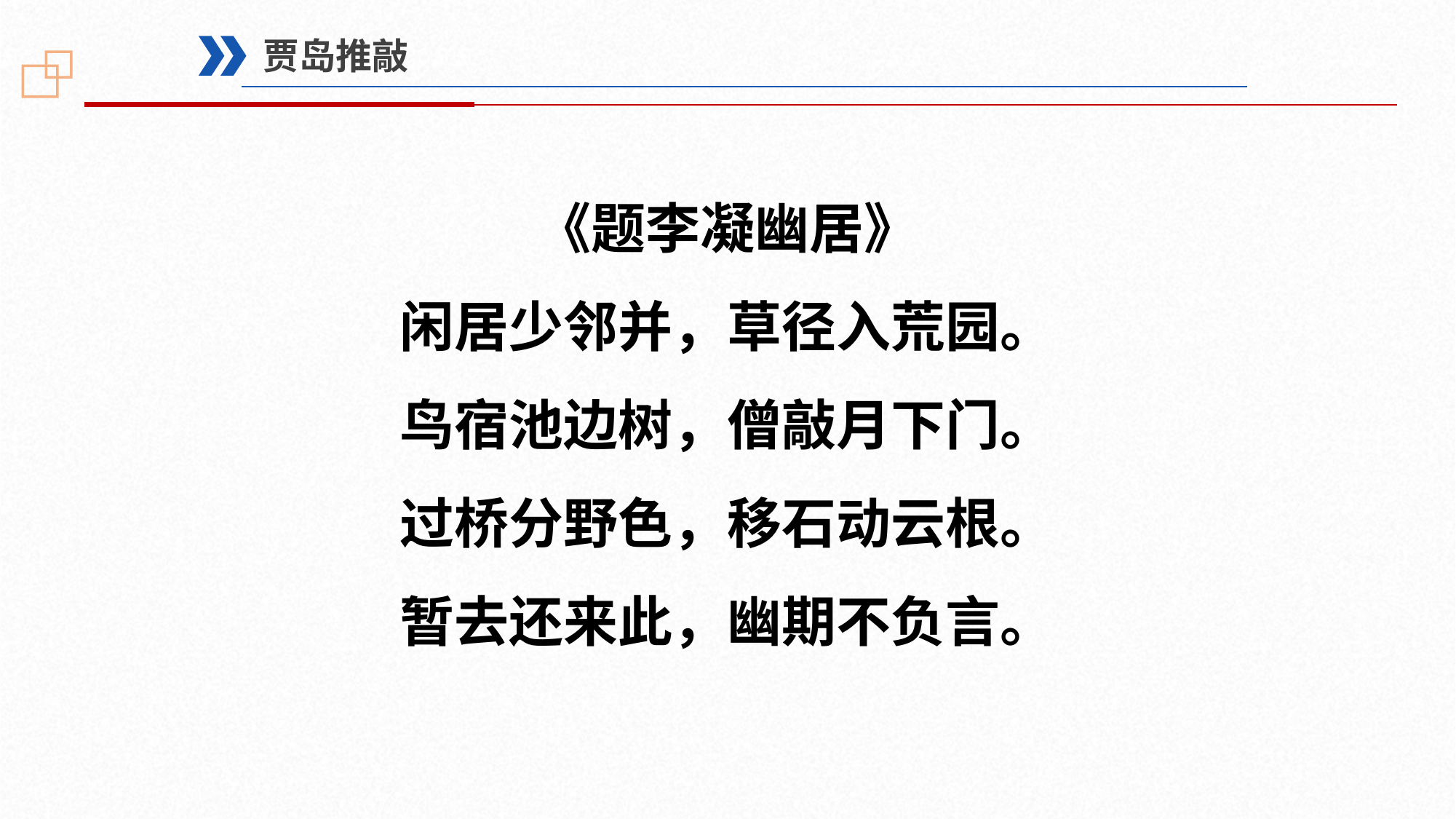

贾岛推敲

《题李凝幽居》
闲居少邻并，草径入荒园。
鸟宿池边树，僧敲月下门。
过桥分野色，移石动云根。
暂去还来此，幽期不负言。